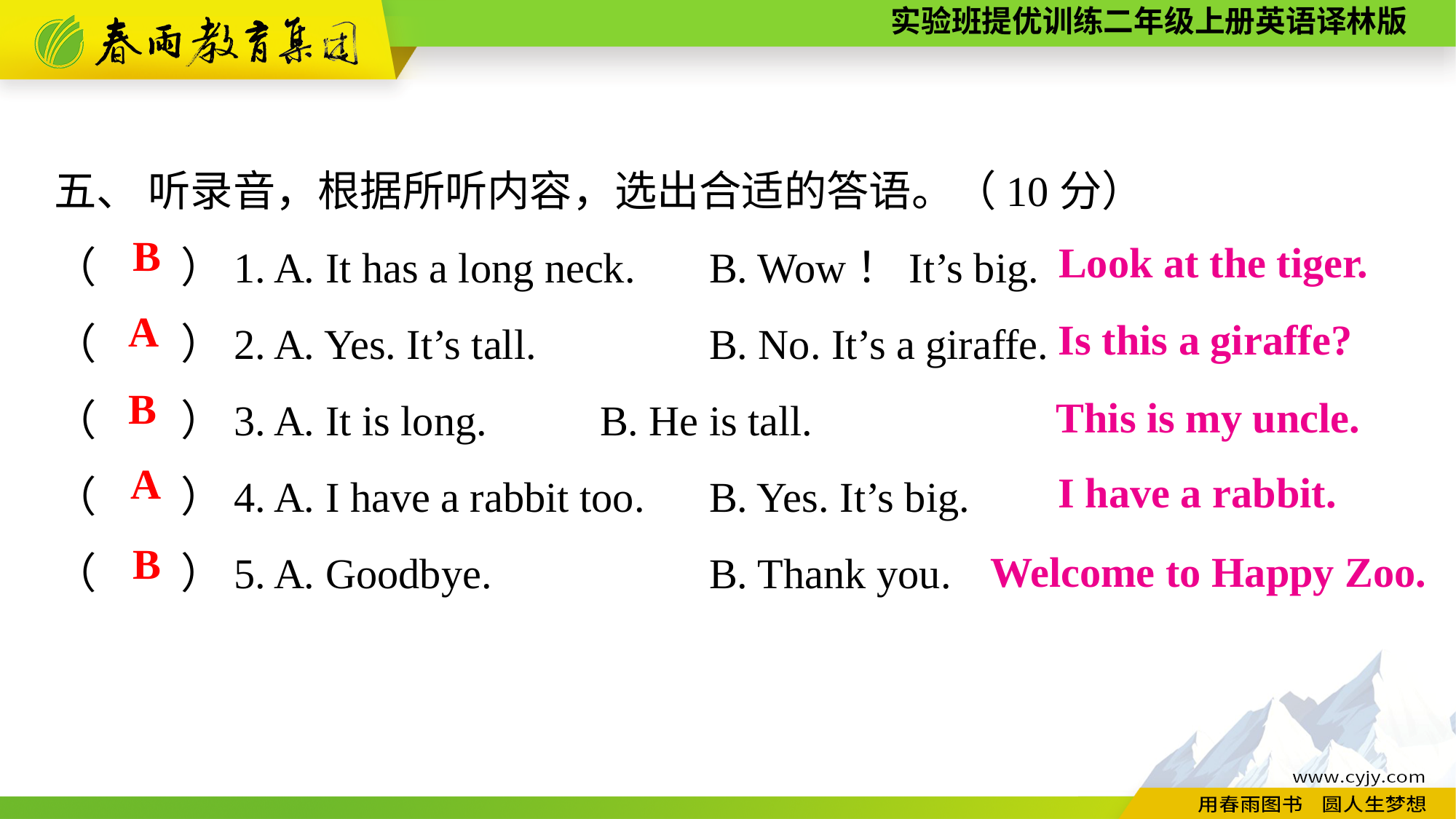

五、 听录音，根据所听内容，选出合适的答语。（10分）
（　　）1. A. It has a long neck.	B. Wow！It’s big.
（　　）2. A. Yes. It’s tall.		B. No. It’s a giraffe.
（　　）3. A. It is long.		B. He is tall.
（　　）4. A. I have a rabbit too.	B. Yes. It’s big.
（　　）5. A. Goodbye.		B. Thank you.
B
Look at the tiger.
A
Is this a giraffe?
B
This is my uncle.
A
I have a rabbit.
B
Welcome to Happy Zoo.